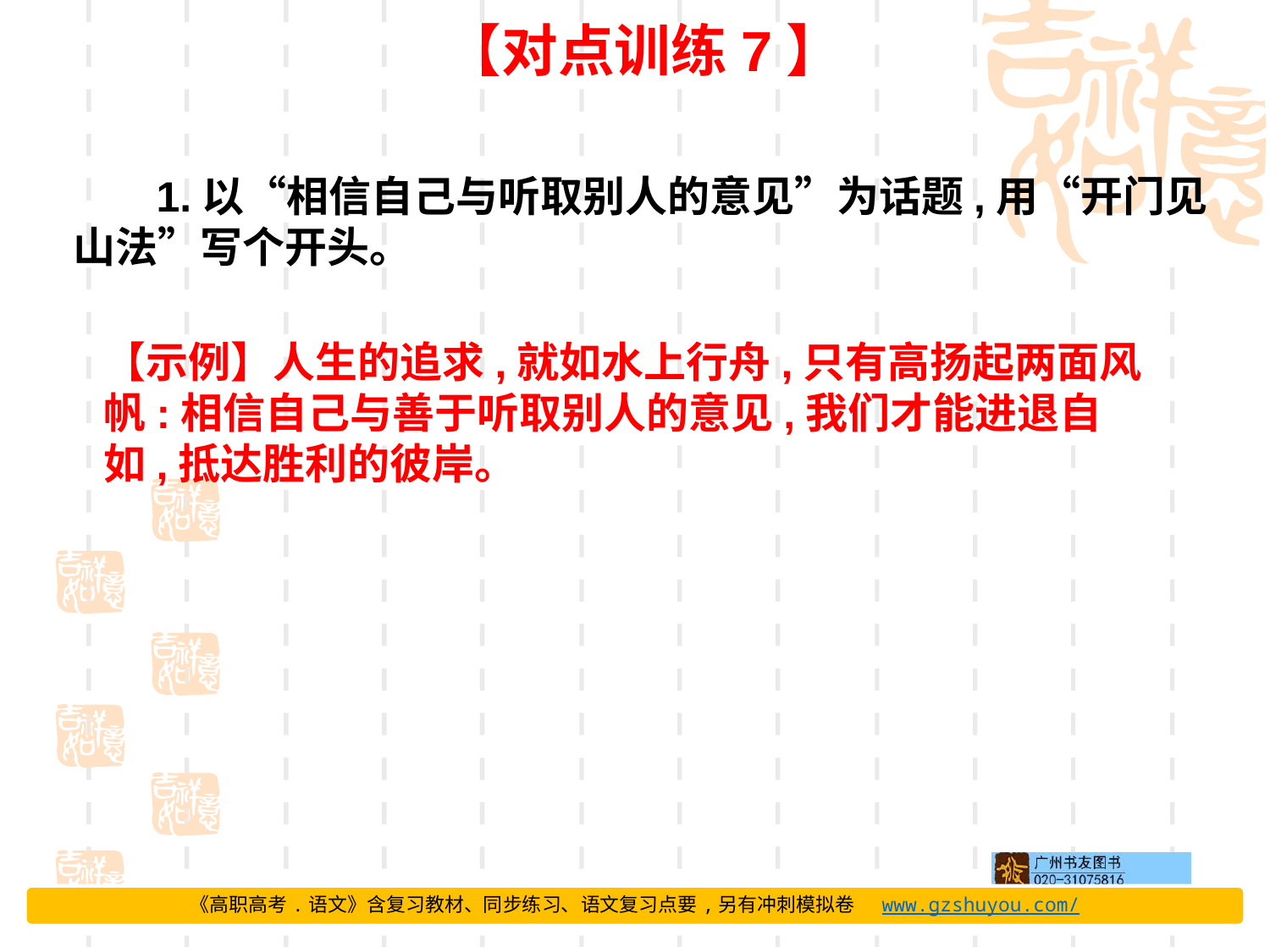

【对点训练7】

       1.以“相信自己与听取别人的意见”为话题,用“开门见山法”写个开头。
【示例】人生的追求,就如水上行舟,只有高扬起两面风帆:相信自己与善于听取别人的意见,我们才能进退自如,抵达胜利的彼岸。